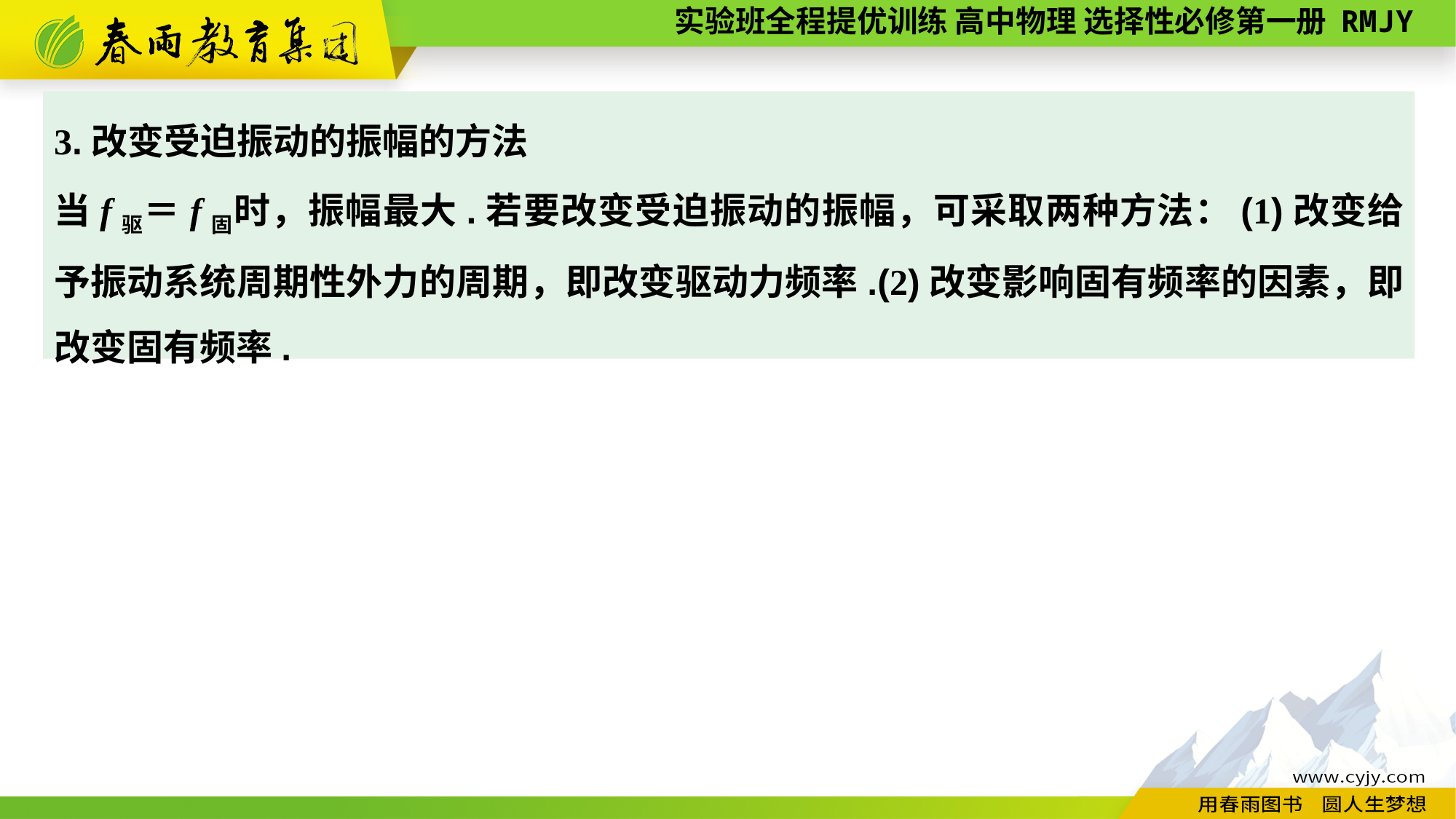

3.改变受迫振动的振幅的方法
当f驱＝f固时，振幅最大.若要改变受迫振动的振幅，可采取两种方法：(1)改变给予振动系统周期性外力的周期，即改变驱动力频率.(2)改变影响固有频率的因素，即改变固有频率.